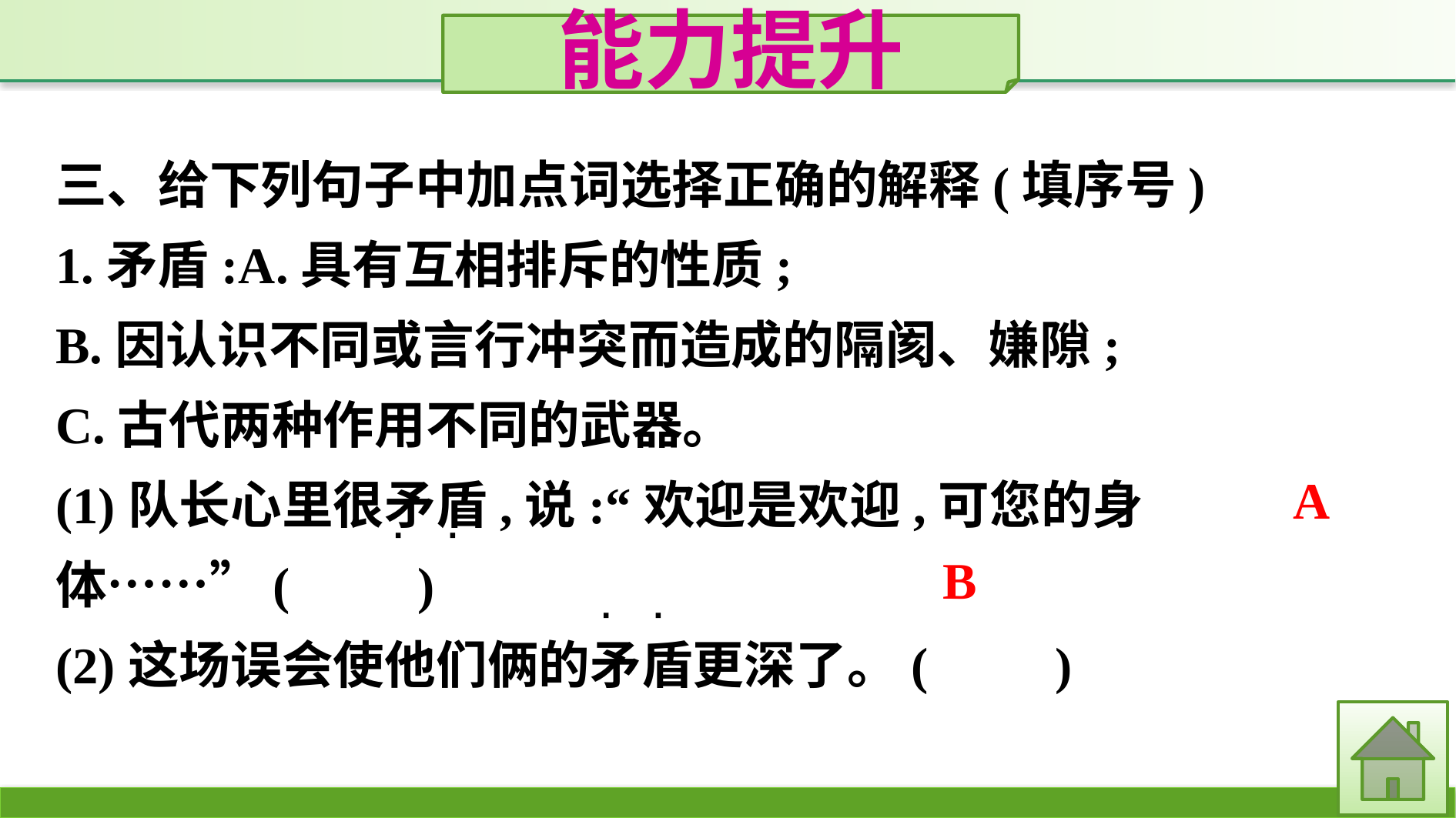

能力提升
三、给下列句子中加点词选择正确的解释(填序号)
1.矛盾:A.具有互相排斥的性质;
B.因认识不同或言行冲突而造成的隔阂、嫌隙;
C.古代两种作用不同的武器。
(1)队长心里很矛盾,说:“欢迎是欢迎,可您的身体……”(　　)
(2)这场误会使他们俩的矛盾更深了。(　　)
A
·
·
B
·
·